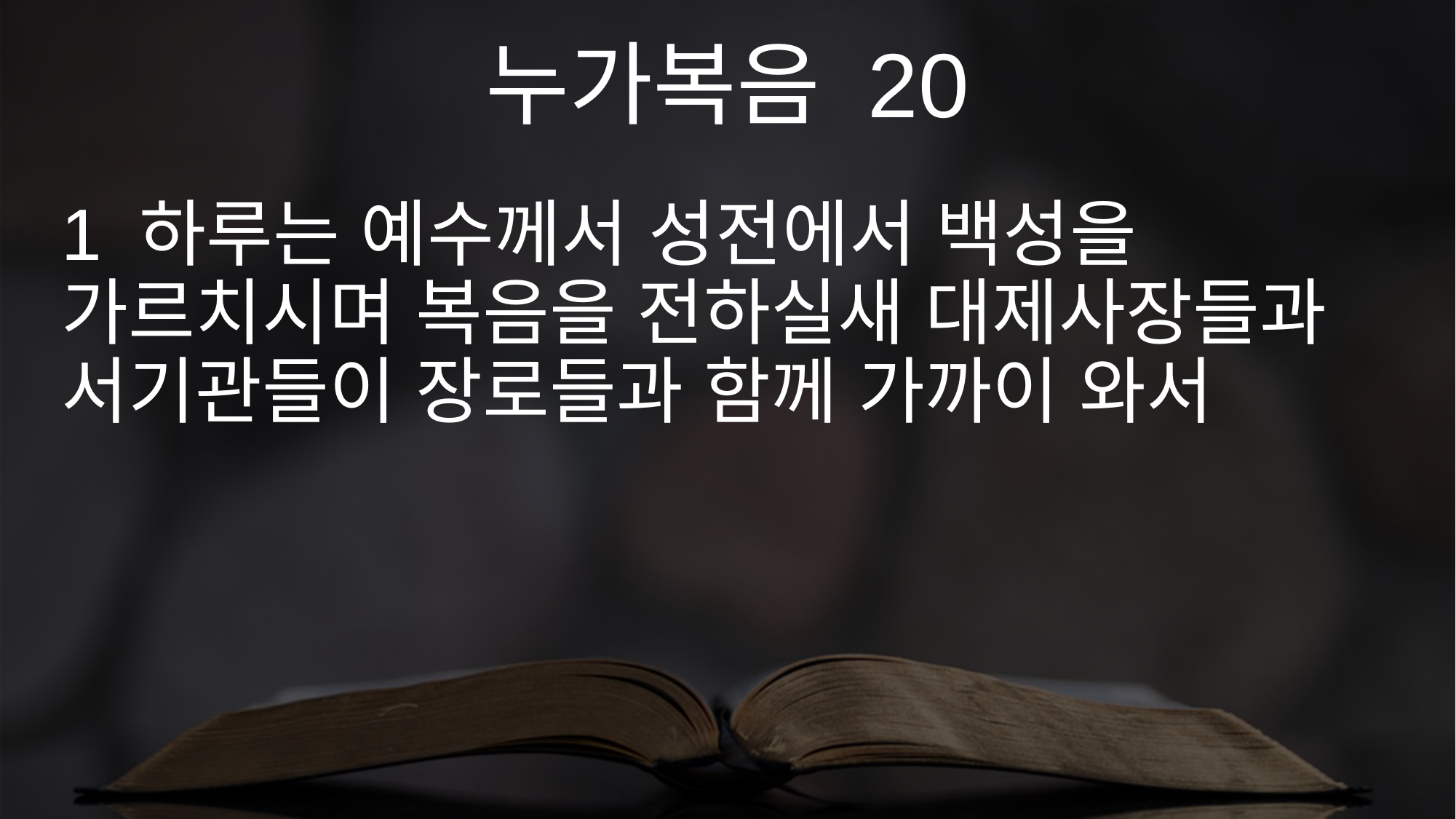

누가복음 20
1 하루는 예수께서 성전에서 백성을 가르치시며 복음을 전하실새 대제사장들과 서기관들이 장로들과 함께 가까이 와서